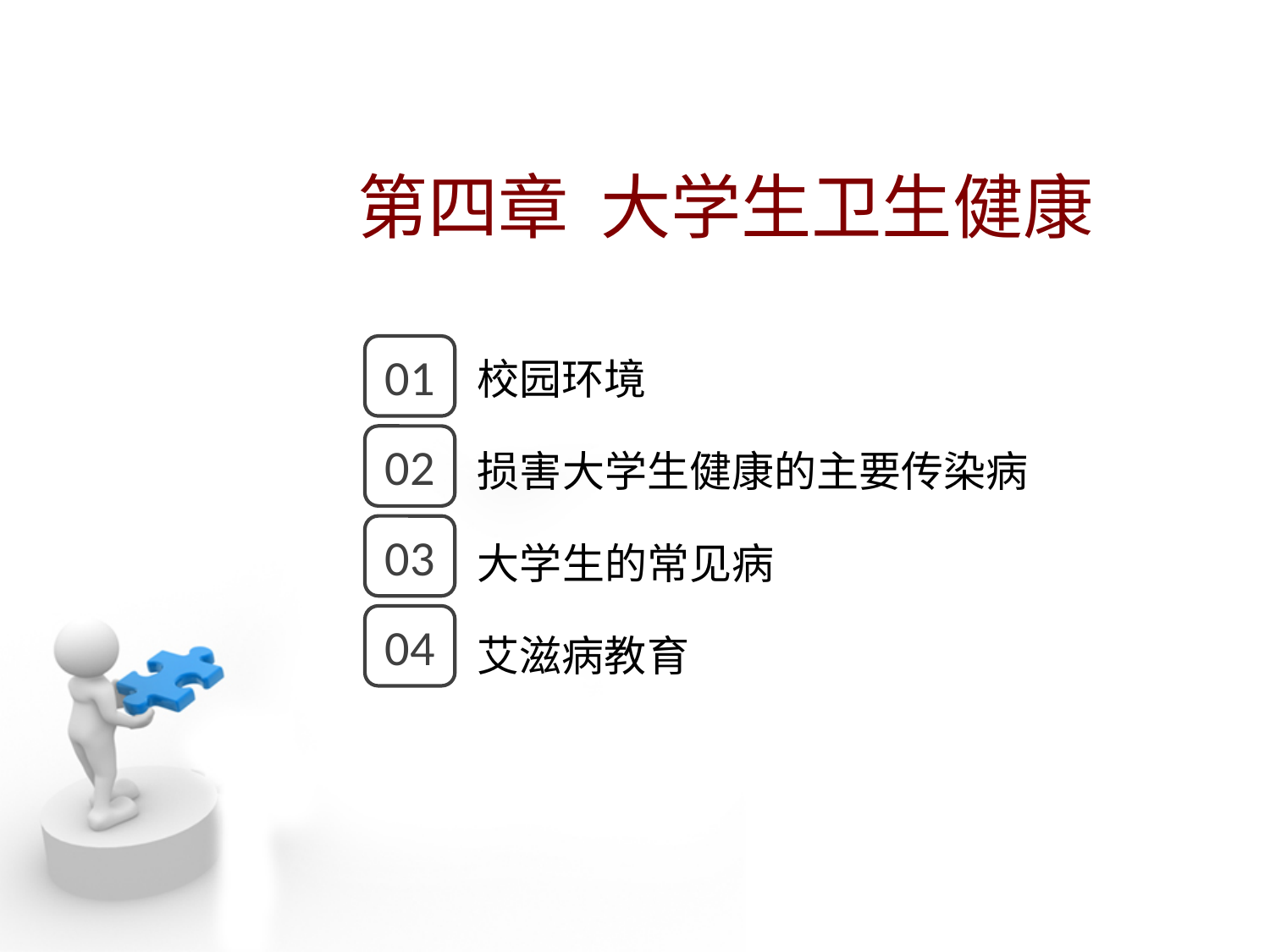

第四章  大学生卫生健康
点击添加文本
01
校园环境
点击添加文本
02
损害大学生健康的主要传染病
03
大学生的常见病
点击添加文本
04
艾滋病教育
点击添加文本